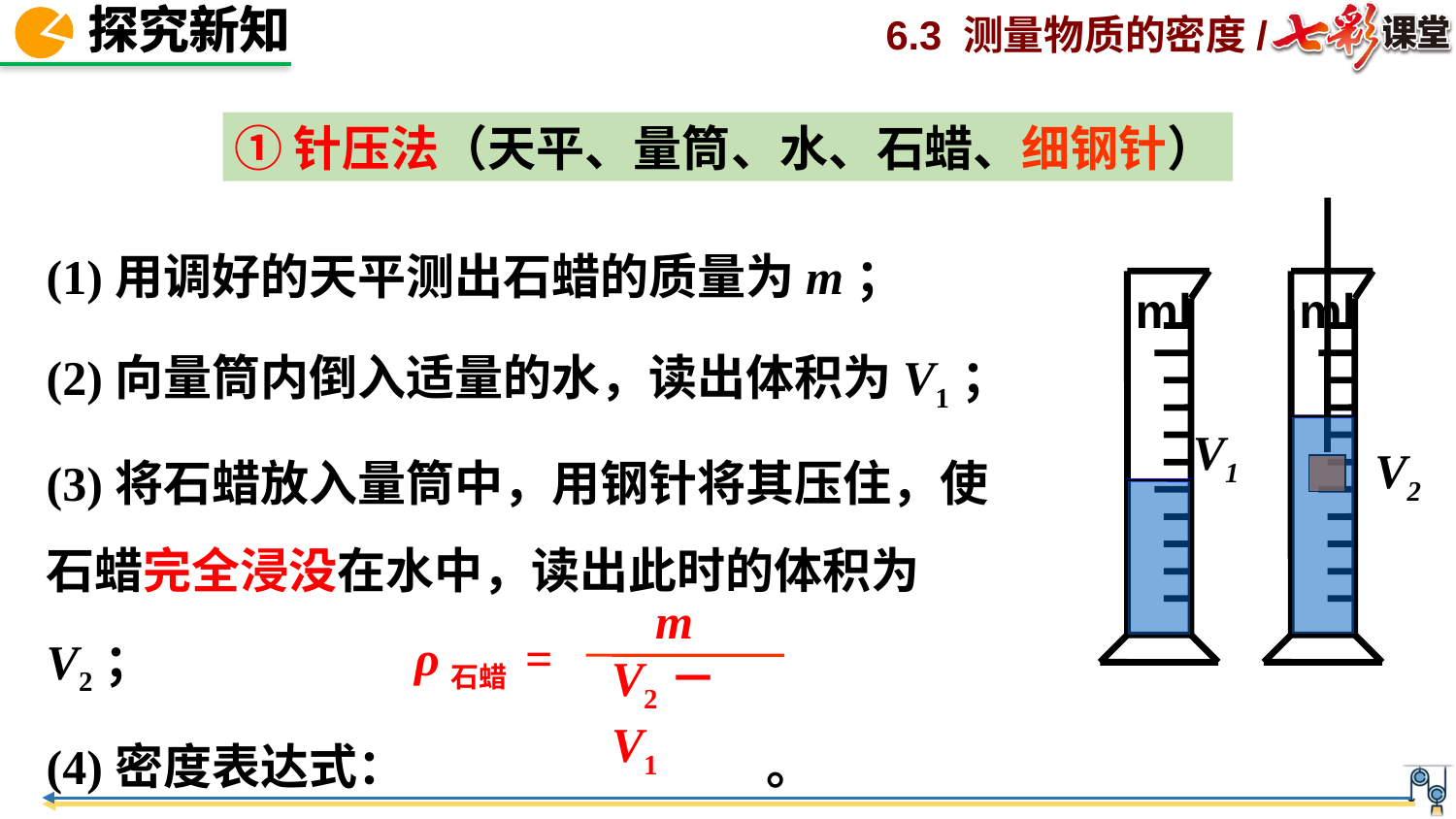

探究新知
①针压法（天平、量筒、水、石蜡、细钢针）

(1)用调好的天平测出石蜡的质量为m；
(2)向量筒内倒入适量的水，读出体积为V1；
(3)将石蜡放入量筒中，用钢针将其压住，使石蜡完全浸没在水中，读出此时的体积为V2；
(4)密度表达式：                                 。

ml
ml

V1

V2

m
ρ石蜡 =
V2－V1